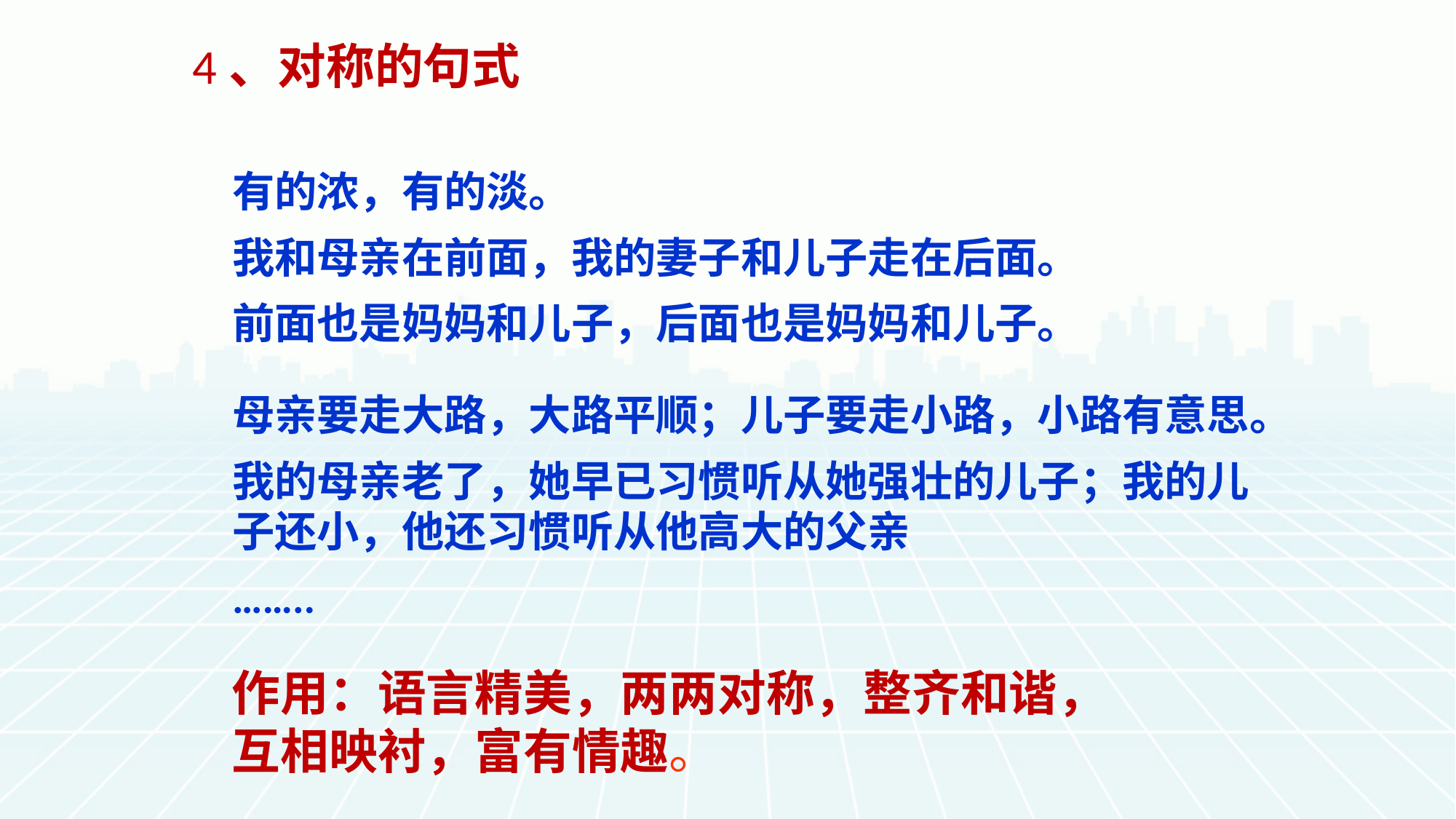

# 4、对称的句式
有的浓，有的淡。
我和母亲在前面，我的妻子和儿子走在后面。
前面也是妈妈和儿子，后面也是妈妈和儿子。
母亲要走大路，大路平顺；儿子要走小路，小路有意思。
我的母亲老了，她早已习惯听从她强壮的儿子；我的儿子还小，他还习惯听从他高大的父亲
……..
作用：语言精美，两两对称，整齐和谐，互相映衬，富有情趣。